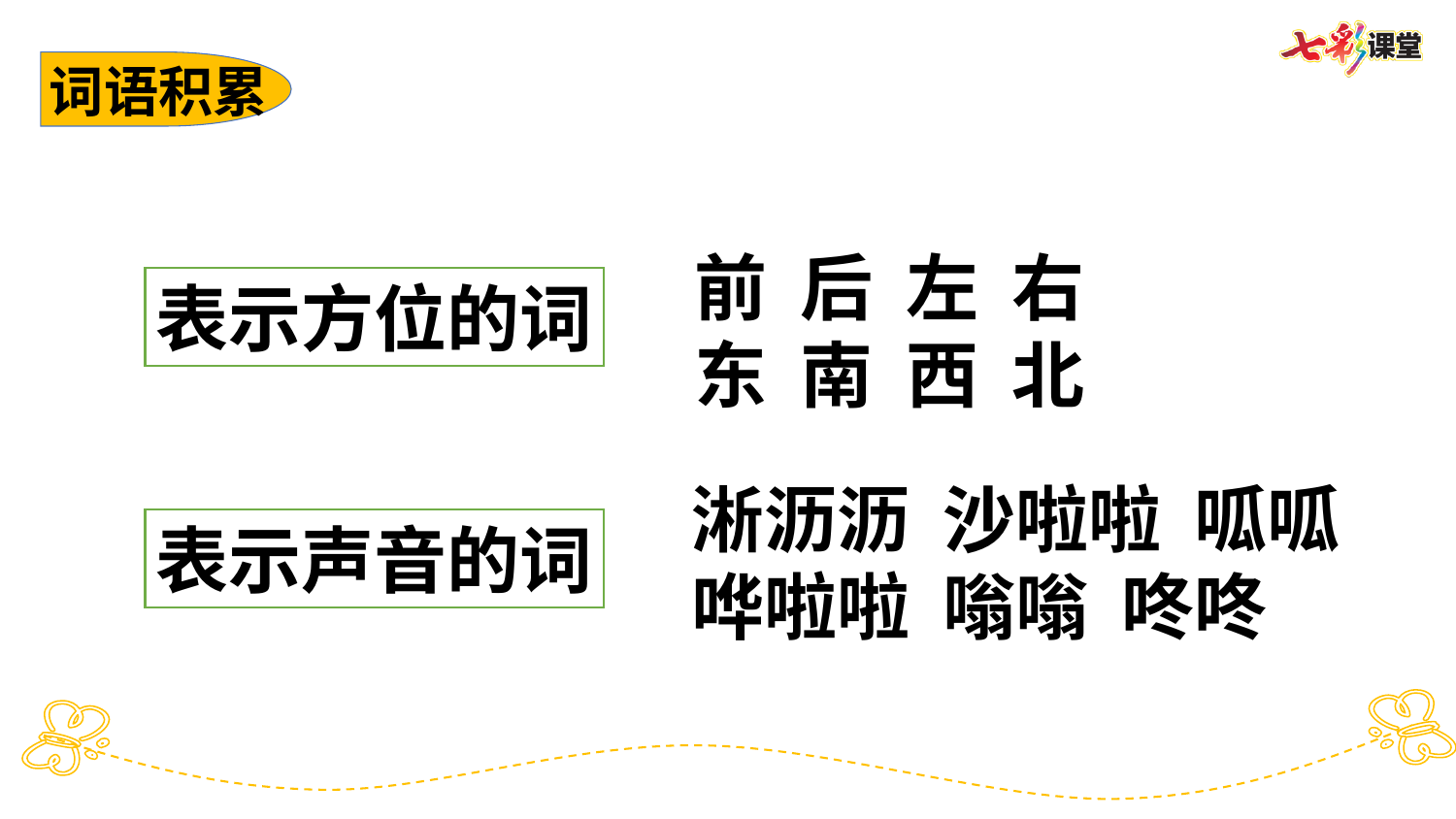

词语积累

前  后  左  右
东  南  西  北
表示方位的词
淅沥沥  沙啦啦  呱呱
哗啦啦  嗡嗡  咚咚
表示声音的词